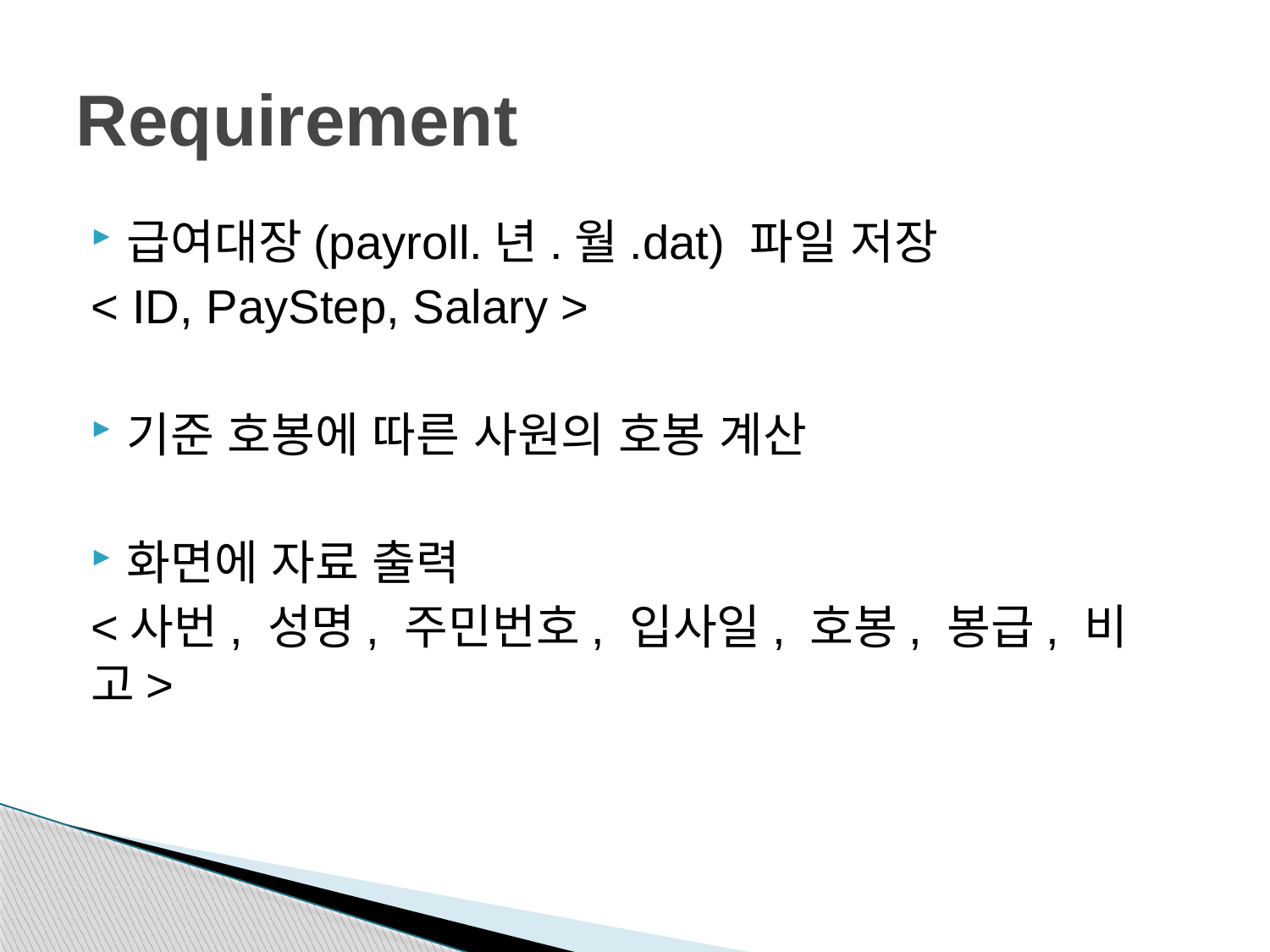

# Requirement
급여대장(payroll.년.월.dat) 파일 저장
< ID, PayStep, Salary >

기준 호봉에 따른 사원의 호봉 계산

화면에 자료 출력
<사번, 성명, 주민번호, 입사일, 호봉, 봉급, 비고>